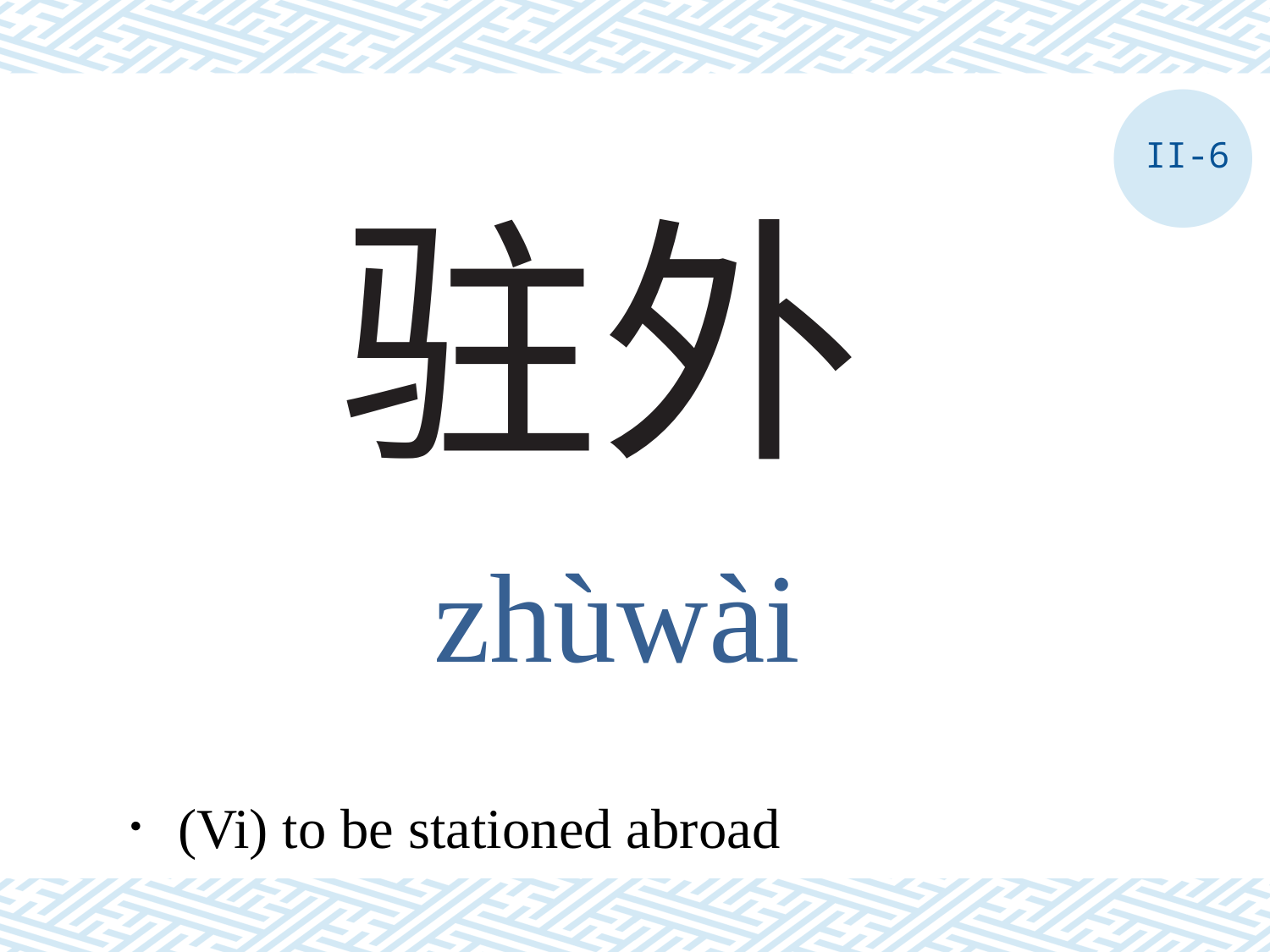

II-6

# 驻外
zhùwài
．(Vi) to be stationed abroad